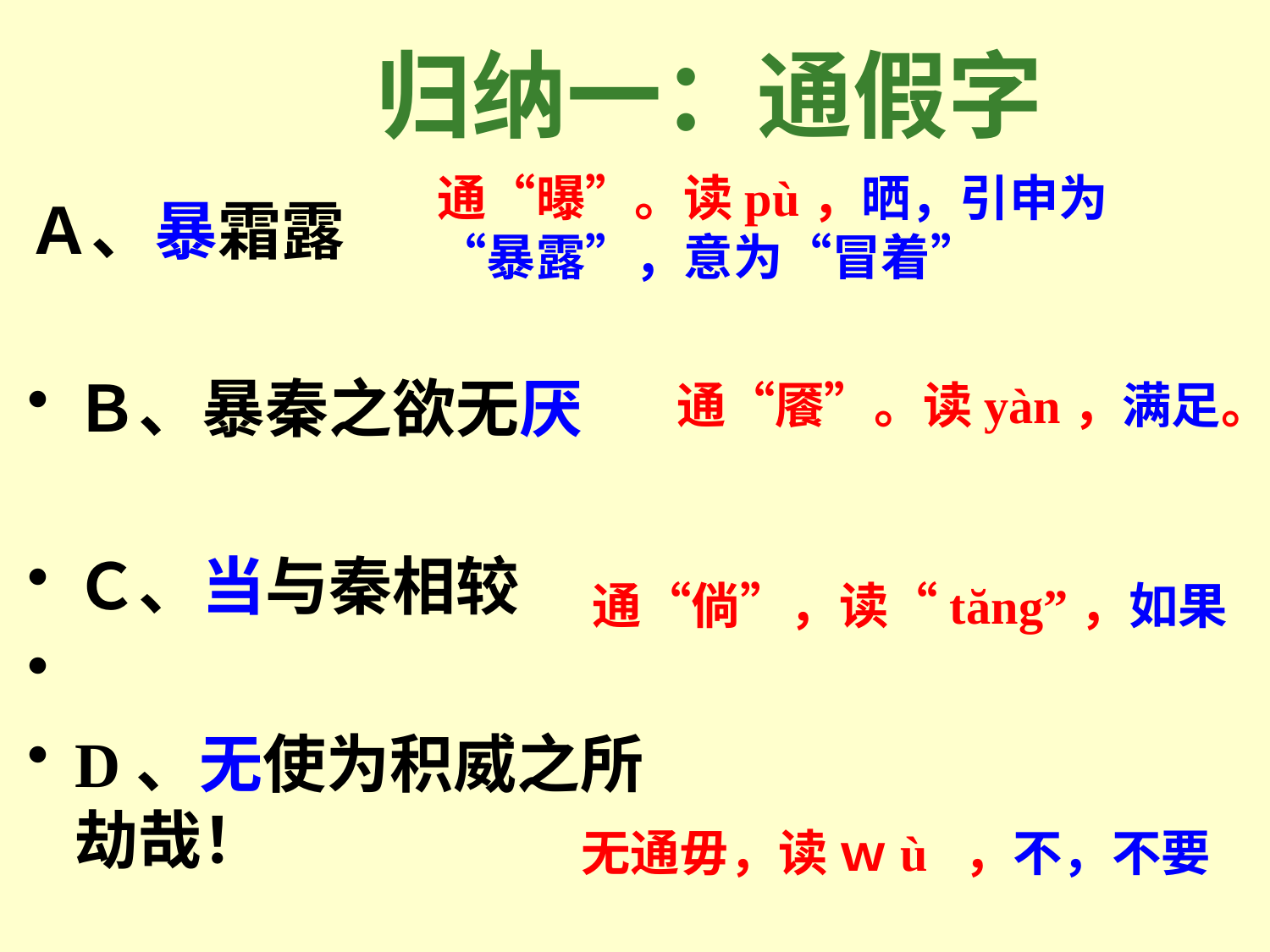

归纳一：通假字
通“曝”。读pù，晒，引申为“暴露”，意为“冒着”
Ａ、暴霜露

Ｂ、暴秦之欲无厌

Ｃ、当与秦相较

D、无使为积威之所劫哉！

通“餍”。读yàn，满足。
通“倘”，读“tăng”，如果
无通毋，读 ｗù  ，不，不要